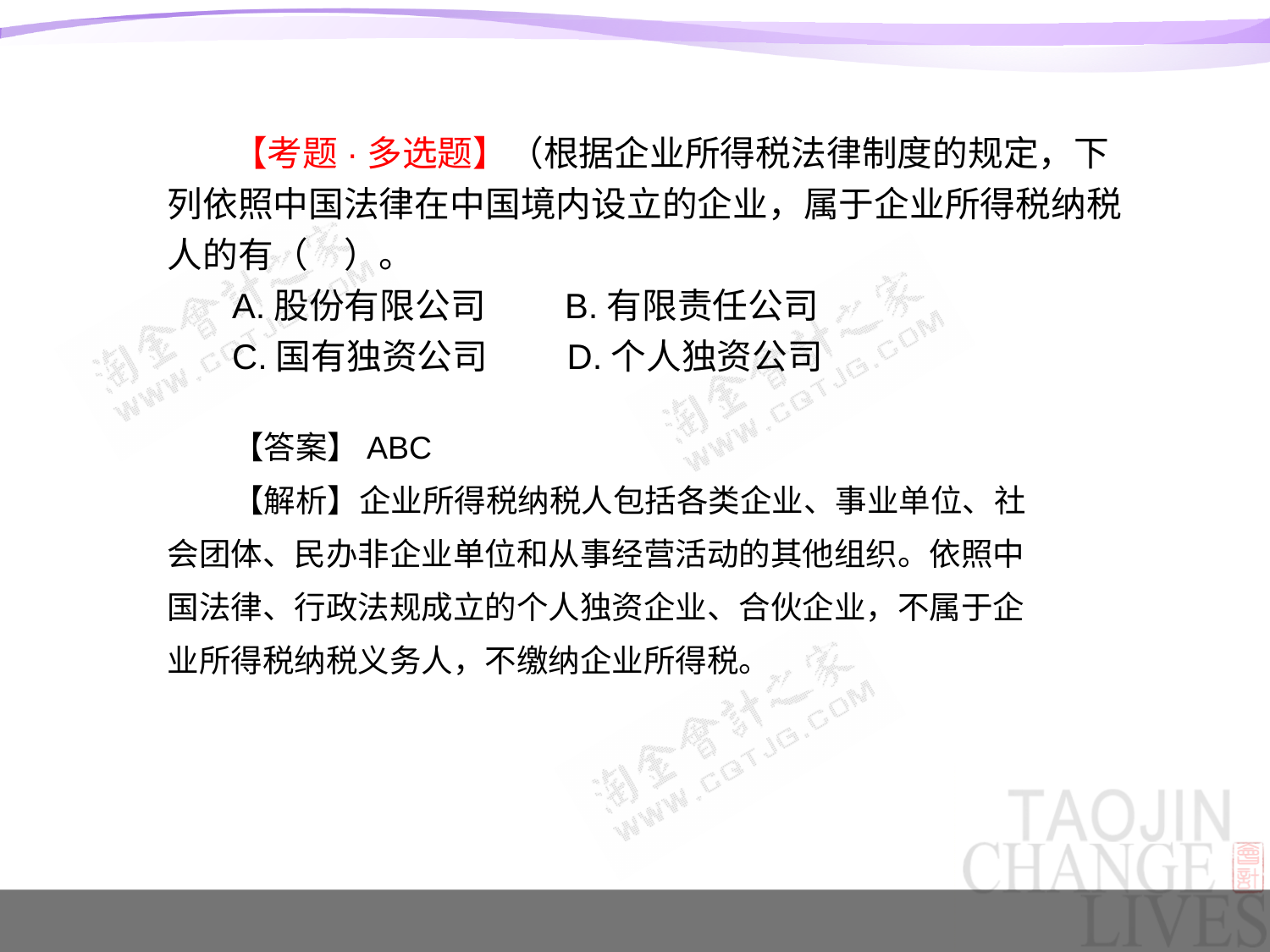

#
【考题·多选题】（根据企业所得税法律制度的规定，下列依照中国法律在中国境内设立的企业，属于企业所得税纳税人的有（　）。
A.股份有限公司         B.有限责任公司
C.国有独资公司         D.个人独资公司
【答案】ABC
【解析】企业所得税纳税人包括各类企业、事业单位、社会团体、民办非企业单位和从事经营活动的其他组织。依照中国法律、行政法规成立的个人独资企业、合伙企业，不属于企业所得税纳税义务人，不缴纳企业所得税。